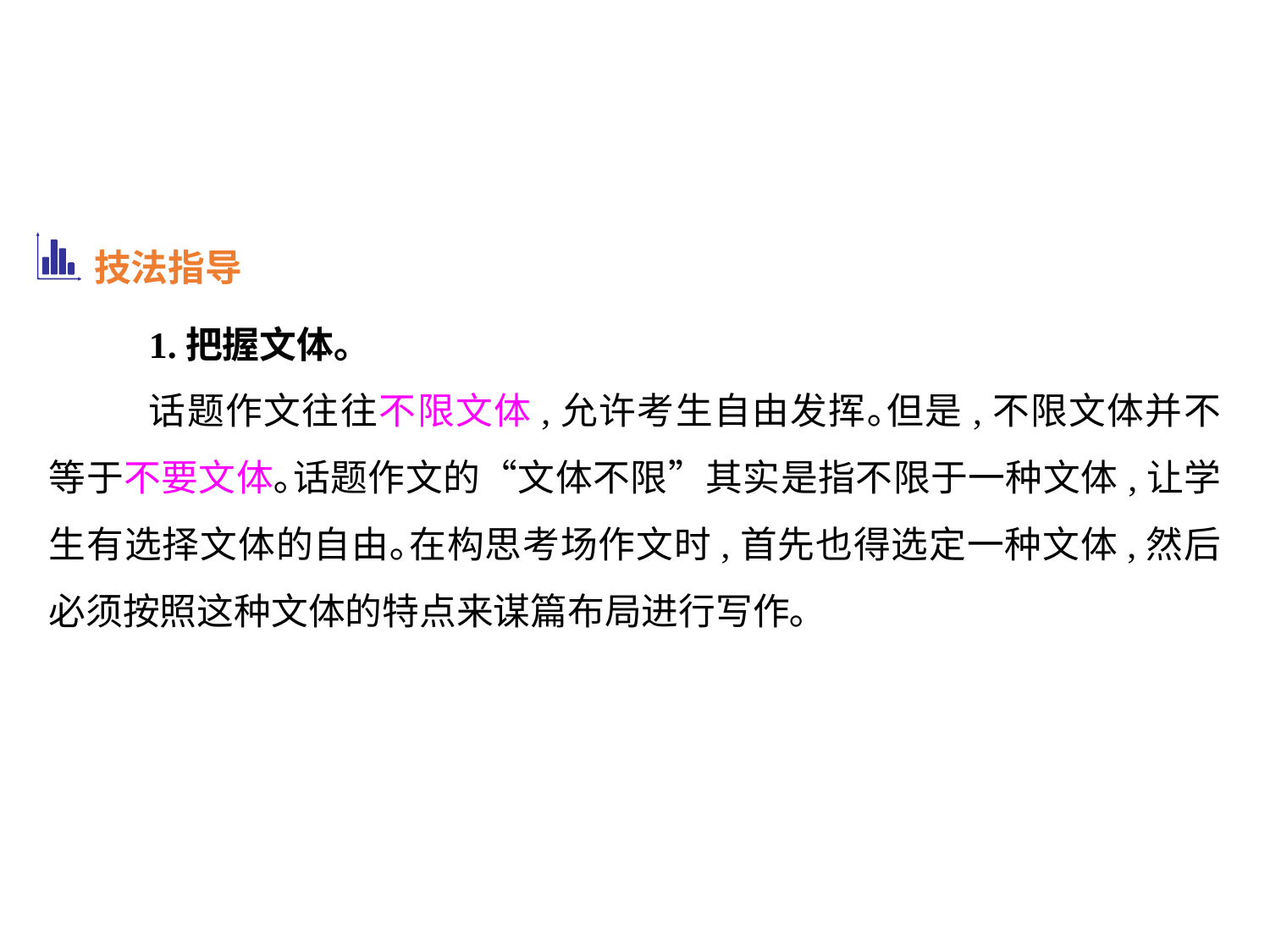

技法指导

1.把握文体｡
话题作文往往不限文体,允许考生自由发挥｡但是,不限文体并不等于不要文体｡话题作文的“文体不限”其实是指不限于一种文体,让学生有选择文体的自由｡在构思考场作文时,首先也得选定一种文体,然后必须按照这种文体的特点来谋篇布局进行写作｡